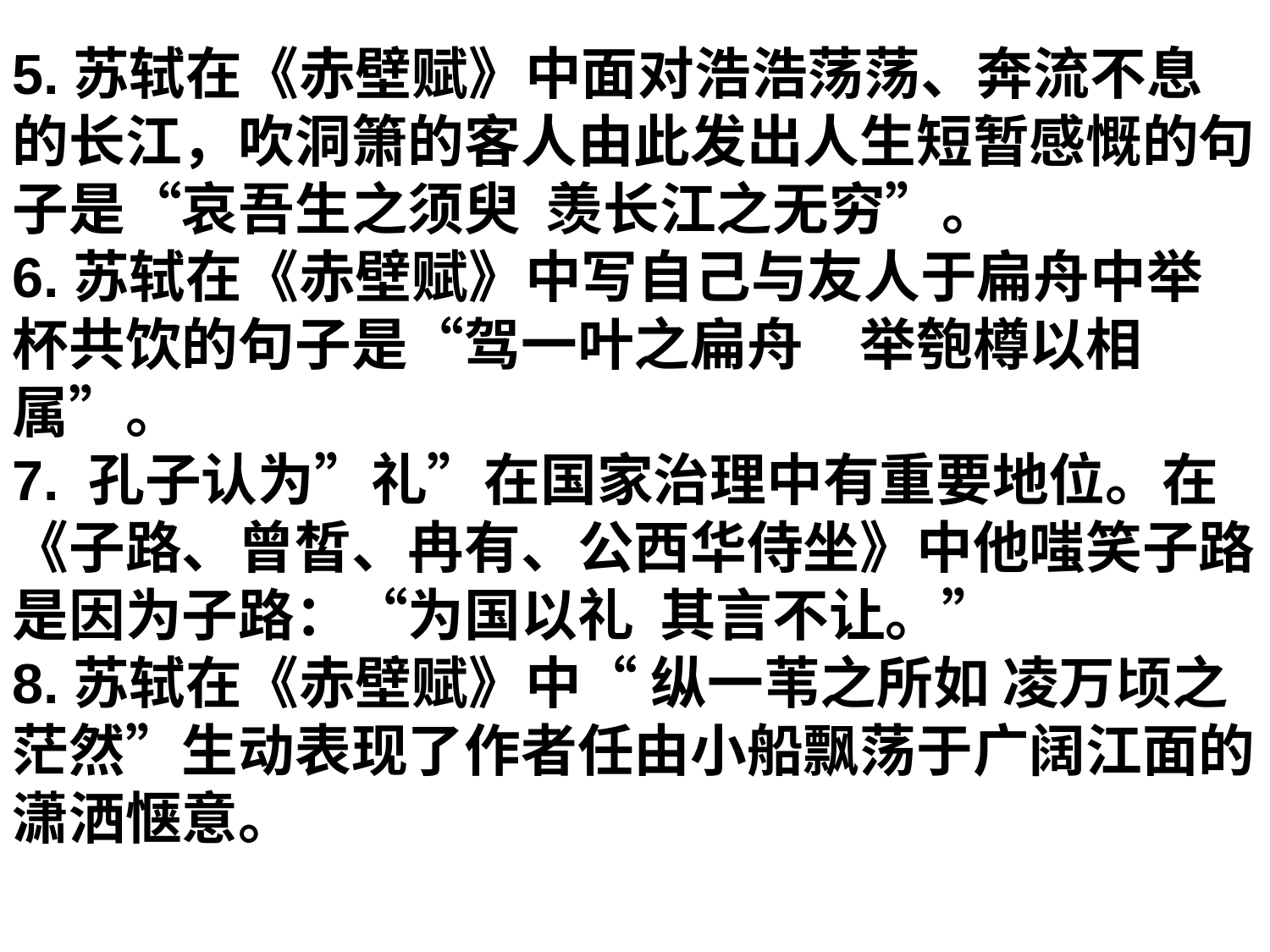

5.苏轼在《赤壁赋》中面对浩浩荡荡、奔流不息的长江，吹洞箫的客人由此发出人生短暂感慨的句子是“哀吾生之须臾  羡长江之无穷”。
6.苏轼在《赤壁赋》中写自己与友人于扁舟中举杯共饮的句子是“驾一叶之扁舟　举匏樽以相属”。
7. 孔子认为”礼”在国家治理中有重要地位。在《子路、曾皙、冉有、公西华侍坐》中他嗤笑子路是因为子路：“为国以礼  其言不让。”
8.苏轼在《赤壁赋》中“ 纵一苇之所如 凌万顷之茫然”生动表现了作者任由小船飘荡于广阔江面的潇洒惬意。